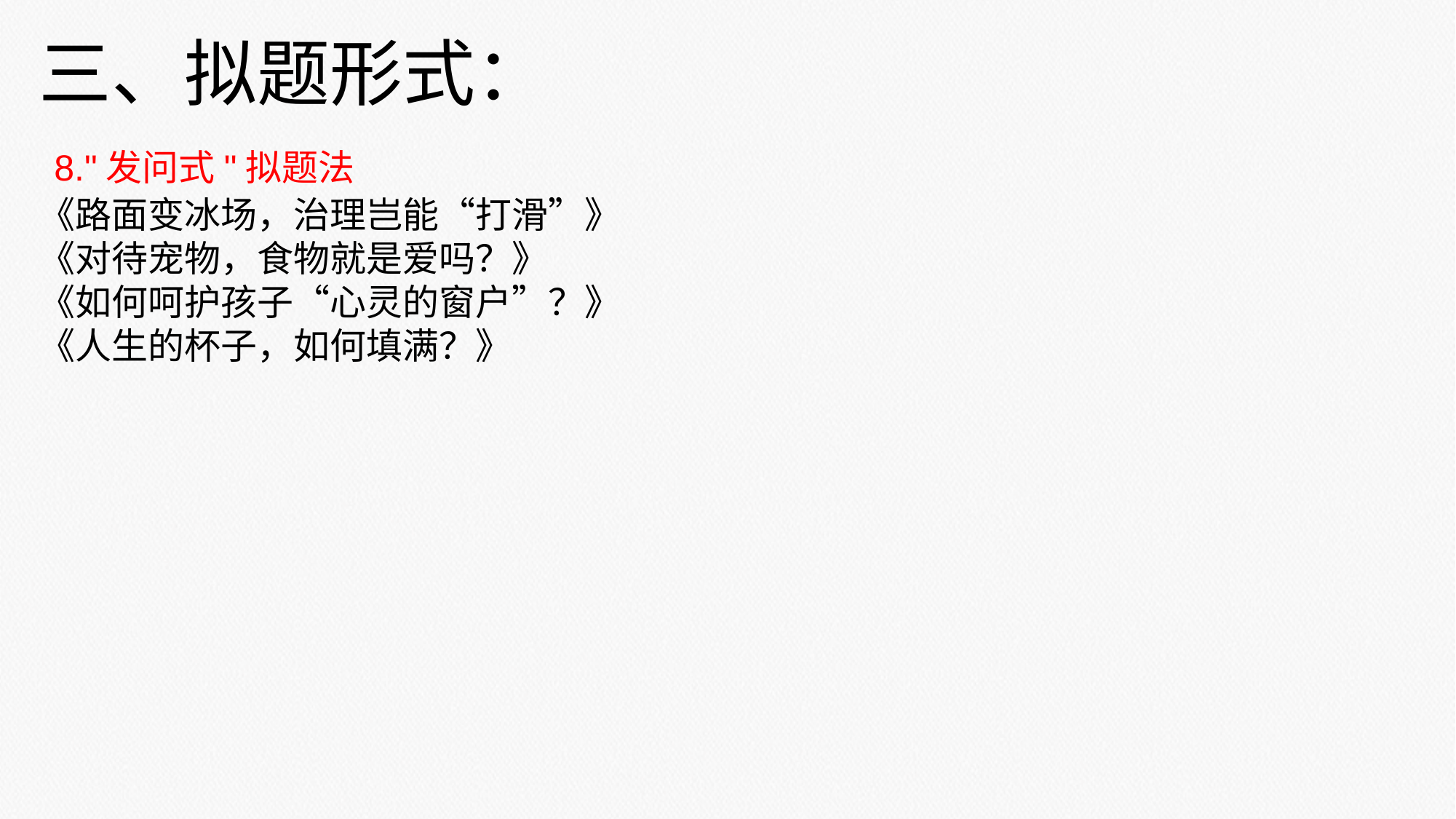

三、拟题形式：
 8."发问式"拟题法
《路面变冰场，治理岂能“打滑”》
《对待宠物，食物就是爱吗？》
《如何呵护孩子“心灵的窗户”？》
《人生的杯子，如何填满？》